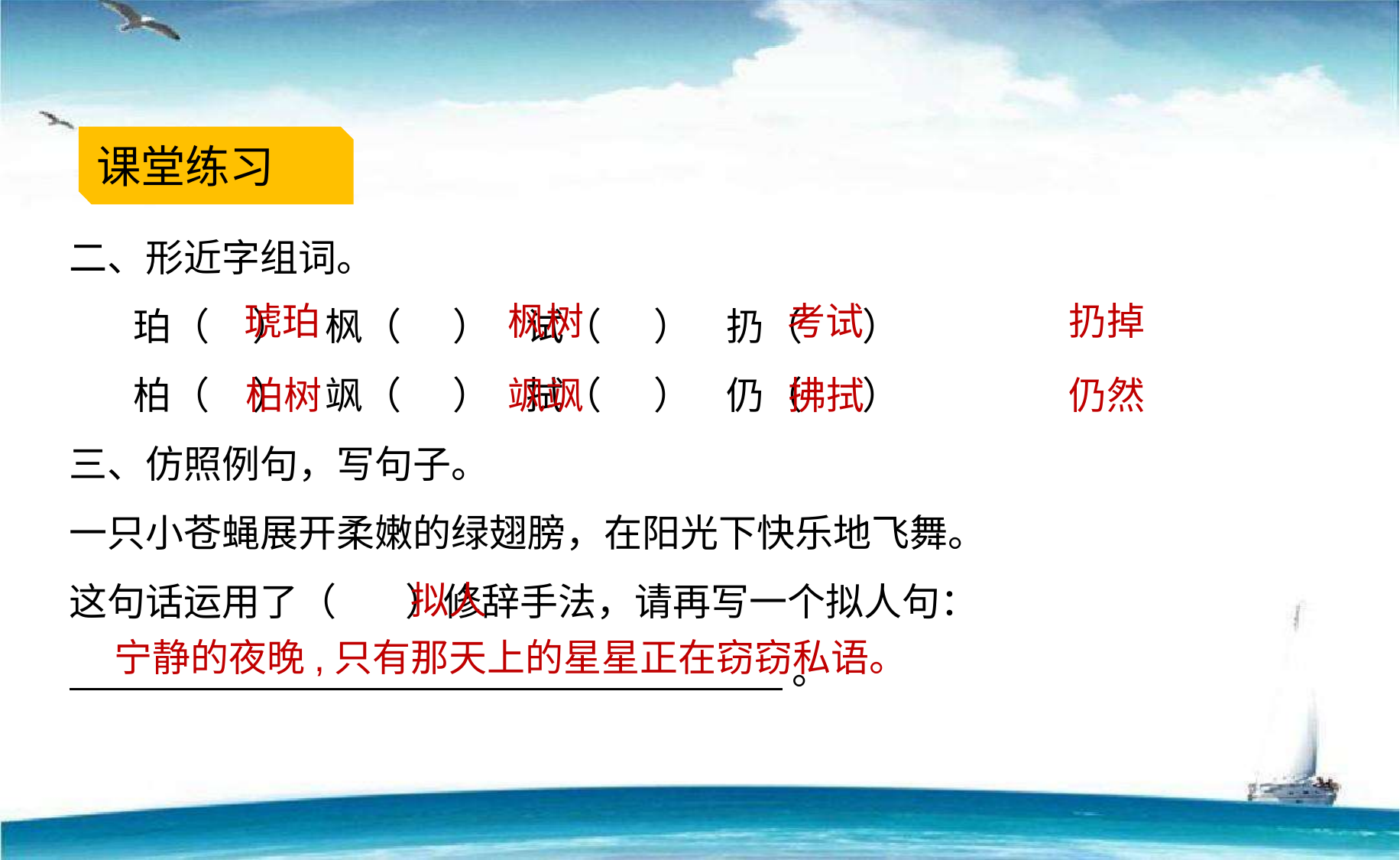

课堂练习
二、形近字组词。
　   珀（     ）    枫（      ）    试（      ）    扔（       ）
　   柏（     ）    飒（      ）    拭（      ）    仍（       ）
三、仿照例句，写句子。
一只小苍蝇展开柔嫩的绿翅膀，在阳光下快乐地飞舞。
这句话运用了（        ）修辞手法，请再写一个拟人句：
                                                                                   。
琥珀
枫树
考试
扔掉
柏树
飒飒
拂拭
仍然
拟人
宁静的夜晚,只有那天上的星星正在窃窃私语。